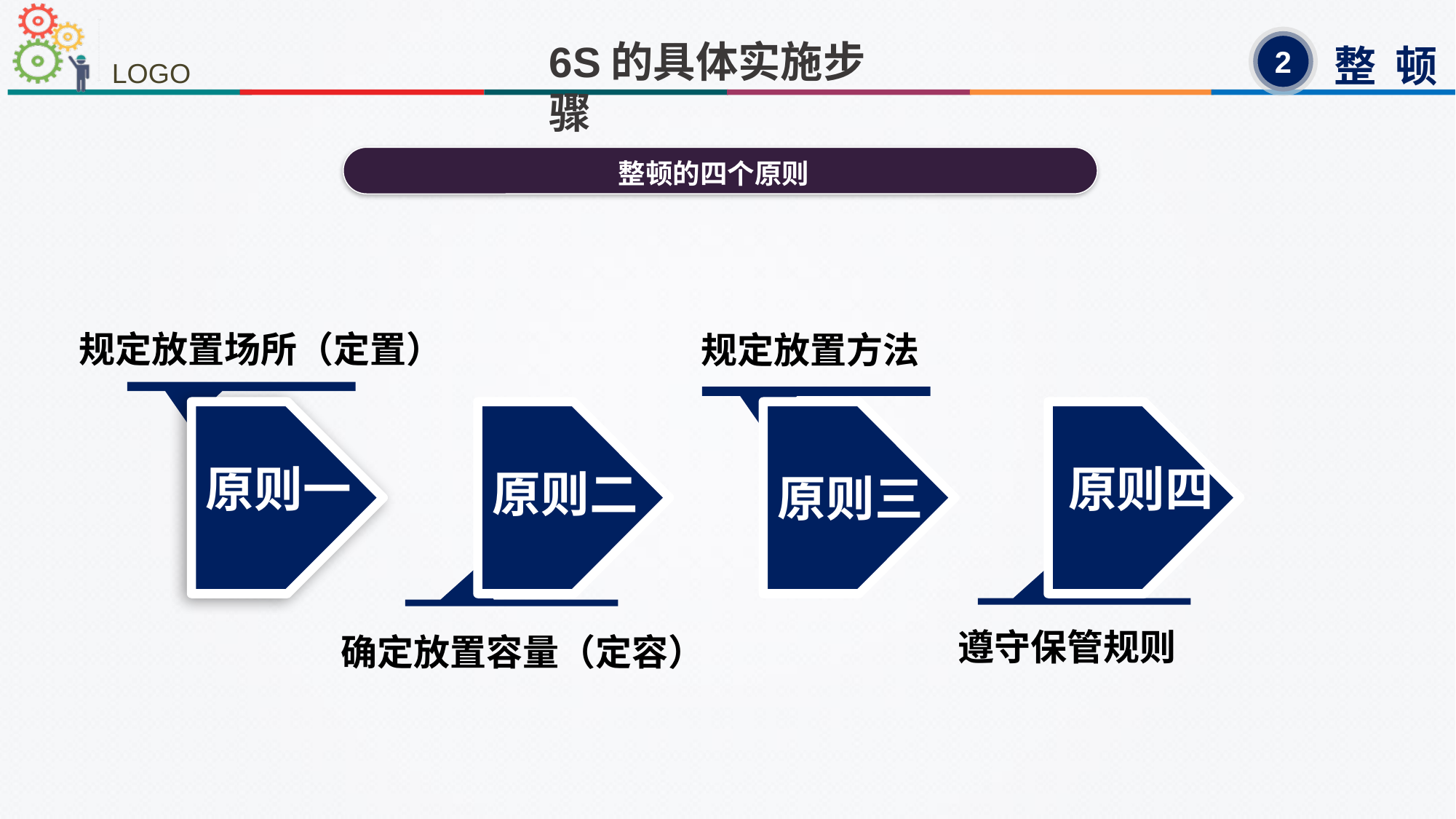

6S的具体实施步骤
整  顿
2
整顿的四个原则

规定放置场所（定置）
规定放置方法

原则三

原则一

原则二

原则四

遵守保管规则
确定放置容量（定容）